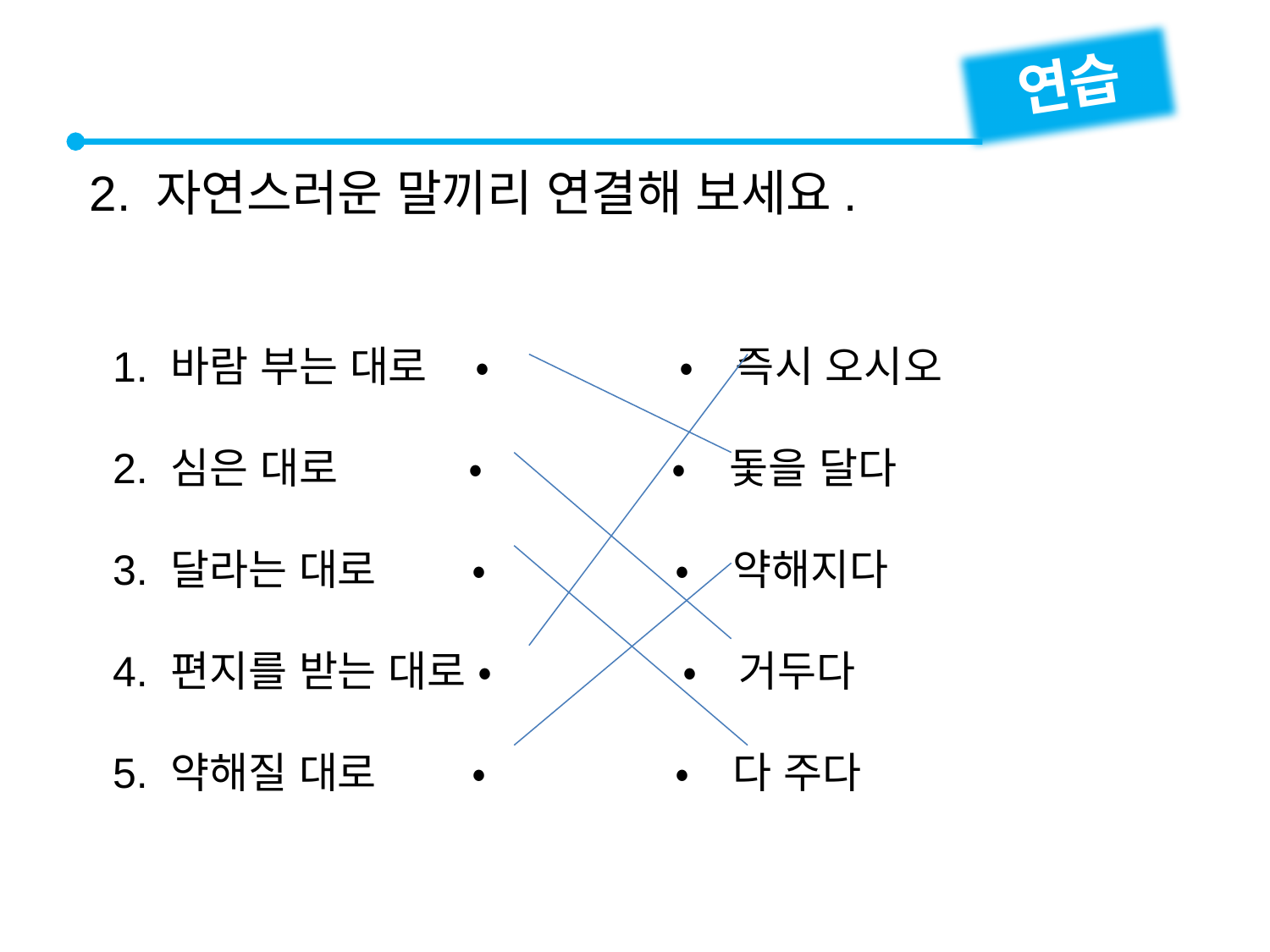

연습
2. 자연스러운 말끼리 연결해 보세요.
1. 바람 부는 대로    •                •　즉시 오시오
2. 심은 대로           •                •　돛을 달다
3. 달라는 대로        •                •　약해지다
4. 편지를 받는 대로 •                •　거두다
5. 약해질 대로        •                •　다 주다